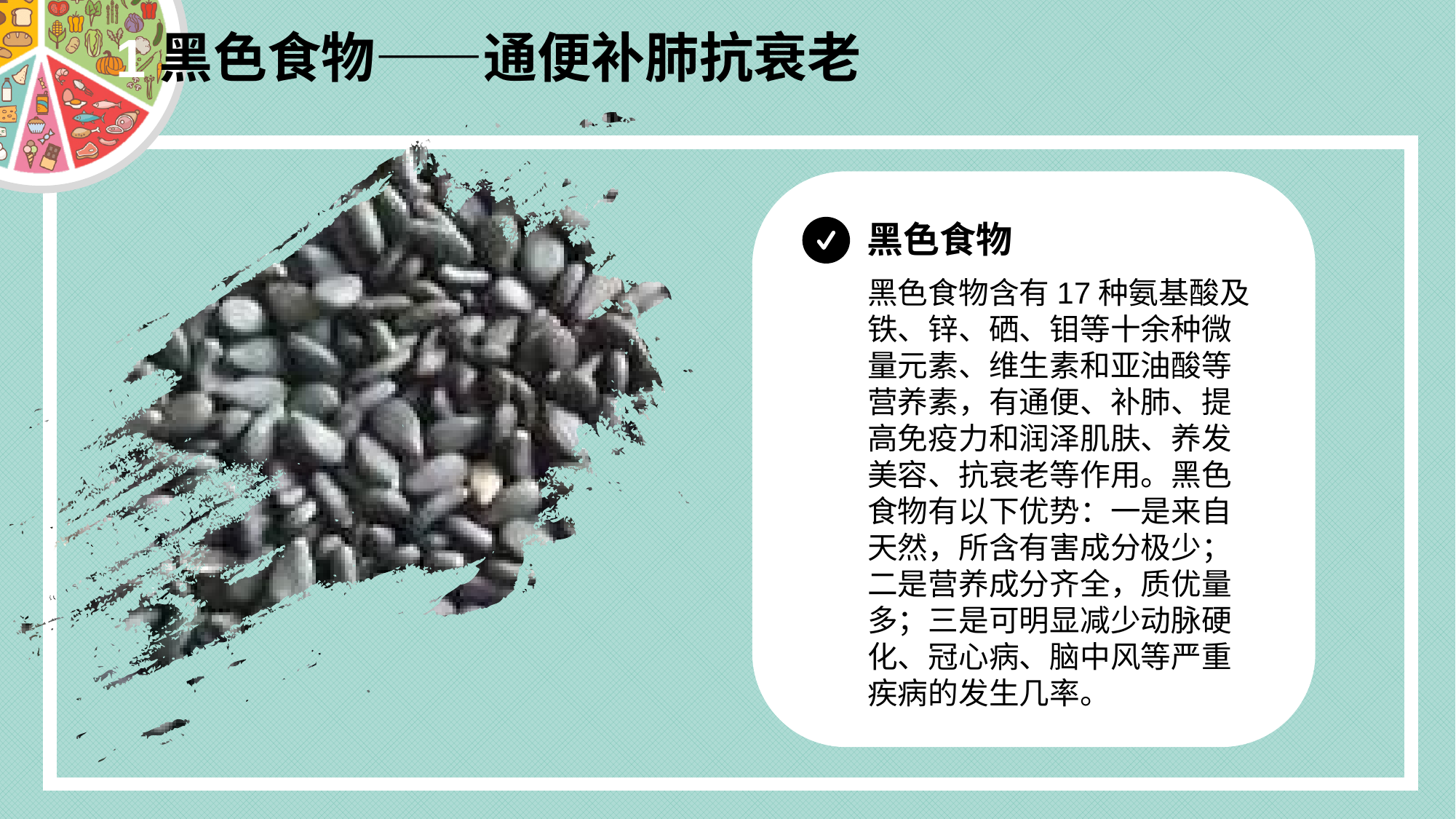

# 1黑色食物——通便补肺抗衰老

黑色食物含有17种氨基酸及铁、锌、硒、钼等十余种微量元素、维生素和亚油酸等营养素，有通便、补肺、提高免疫力和润泽肌肤、养发美容、抗衰老等作用。黑色食物有以下优势：一是来自天然，所含有害成分极少；二是营养成分齐全，质优量多；三是可明显减少动脉硬化、冠心病、脑中风等严重疾病的发生几率。
黑色食物

黑色食物含有17种氨基酸及铁、锌、硒、钼等十余种微量元素、维生素和亚油酸等营养素，有通便、补肺、提高免疫力和润泽肌肤、养发美容、抗衰老等作用。黑色食物有以下优势：一是来自天然，所含有害成分极少；二是营养成分齐全，质优量多；三是可明显减少动脉硬化、冠心病、脑中风等严重疾病的发生几率。